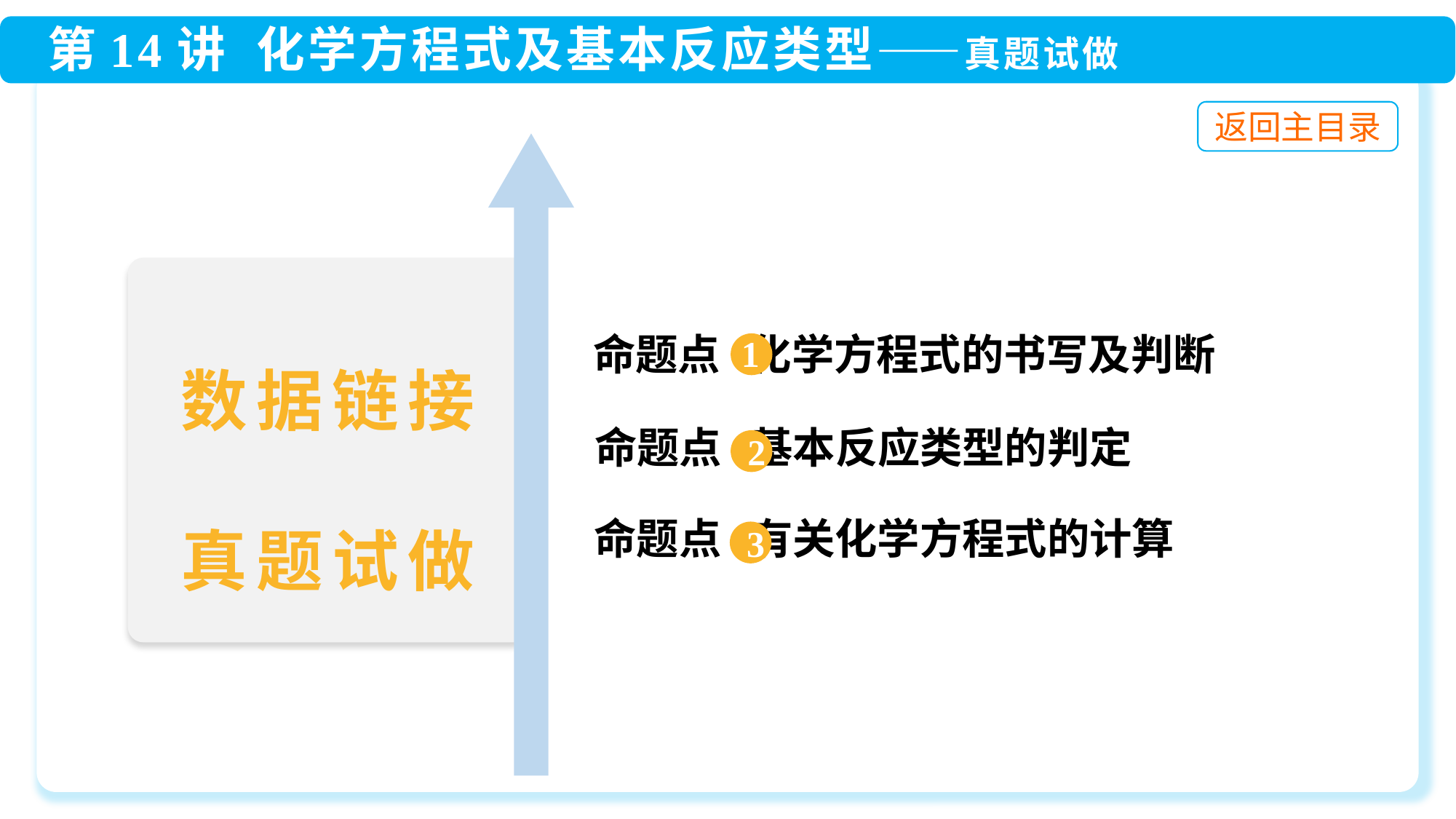

1
命题点   化学方程式的书写及判断
命题点   有关化学方程式的计算

数据链接
真题试做
命题点   基本反应类型的判定
2
3